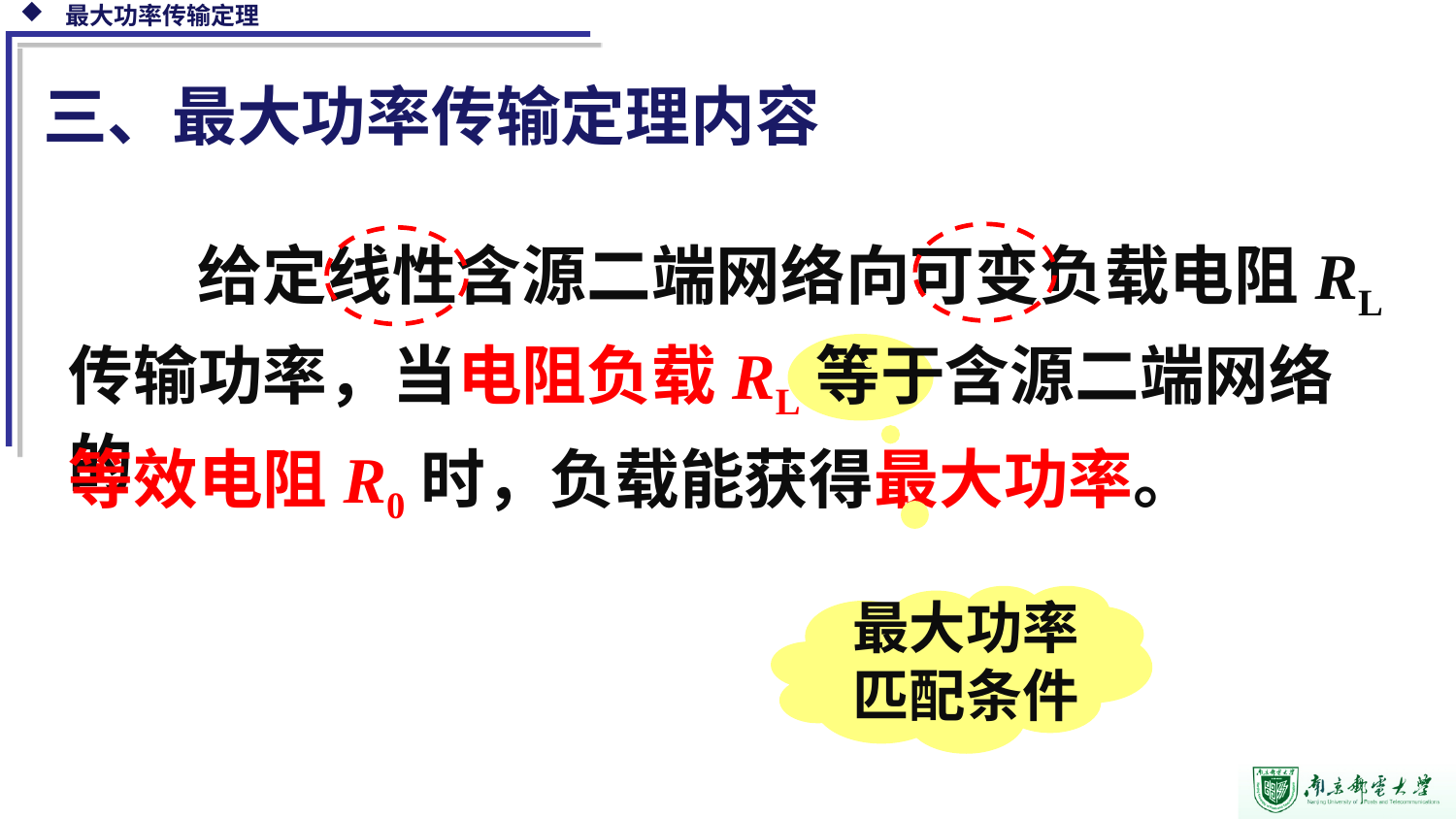

三、最大功率传输定理内容

　　给定线性含源二端网络向可变负载电阻RL
传输功率，当电阻负载RL等于含源二端网络的

等效电阻R0时，负载能获得最大功率。

最大功率
匹配条件